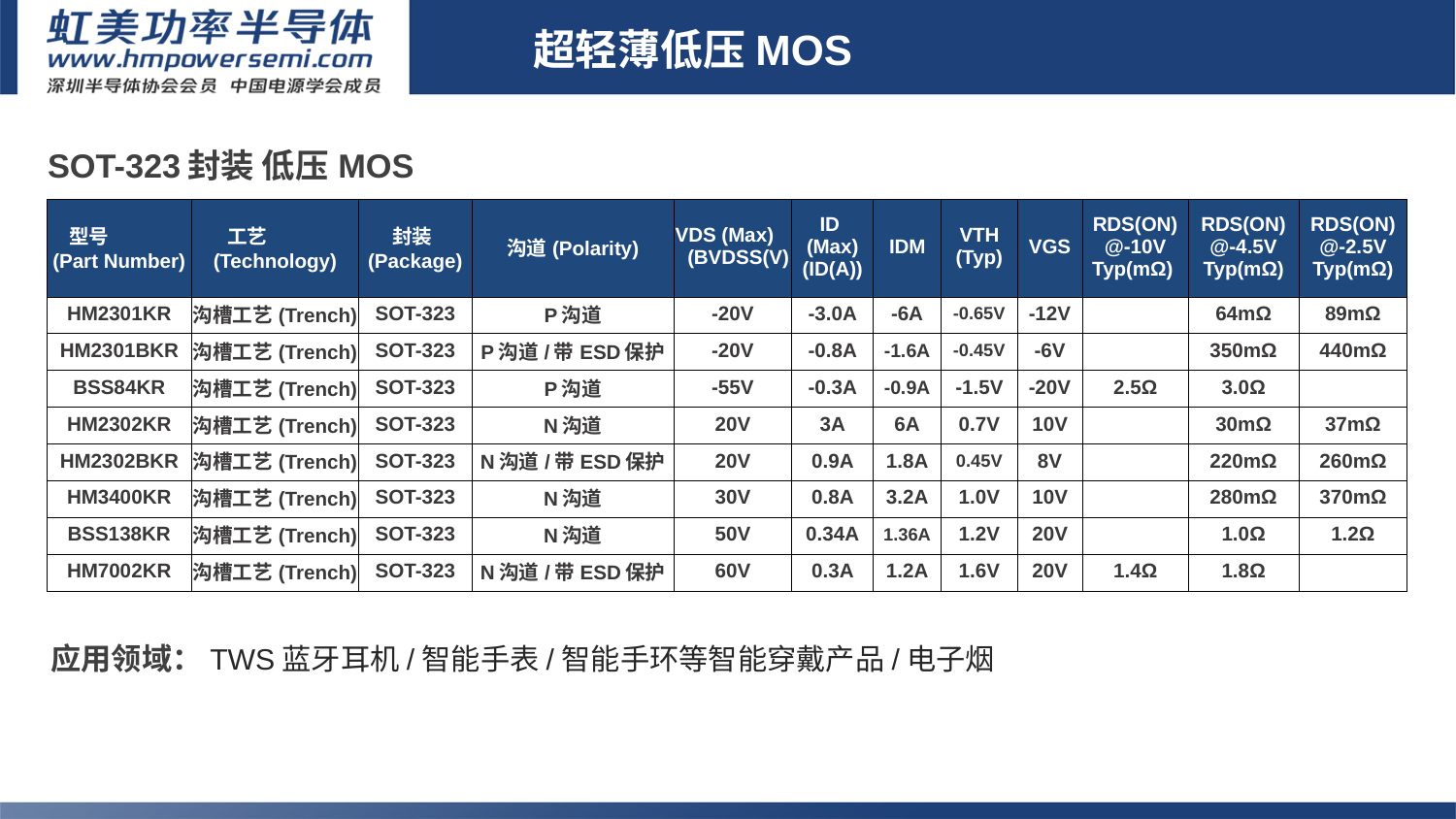

超轻薄低压MOS
| SOT-323封装 低压MOS |  |  |  |  |  |  |  |  |  |  |  |
| --- | --- | --- | --- | --- | --- | --- | --- | --- | --- | --- | --- |
| 型号 (Part Number) | 工艺 (Technology) | 封装(Package) | 沟道(Polarity) | VDS (Max) (BVDSS(V) | ID (Max) (ID(A)) | IDM | VTH (Typ) | VGS | RDS(ON) @-10V Typ(mΩ) | RDS(ON) @-4.5V Typ(mΩ) | RDS(ON) @-2.5V Typ(mΩ) |
| HM2301KR | 沟槽工艺(Trench) | SOT-323 | P沟道 | -20V | -3.0A | -6A | -0.65V | -12V |  | 64mΩ | 89mΩ |
| HM2301BKR | 沟槽工艺(Trench) | SOT-323 | P沟道/带ESD保护 | -20V | -0.8A | -1.6A | -0.45V | -6V |  | 350mΩ | 440mΩ |
| BSS84KR | 沟槽工艺(Trench) | SOT-323 | P沟道 | -55V | -0.3A | -0.9A | -1.5V | -20V | 2.5Ω | 3.0Ω |  |
| HM2302KR | 沟槽工艺(Trench) | SOT-323 | N沟道 | 20V | 3A | 6A | 0.7V | 10V |  | 30mΩ | 37mΩ |
| HM2302BKR | 沟槽工艺(Trench) | SOT-323 | N沟道/带ESD保护 | 20V | 0.9A | 1.8A | 0.45V | 8V |  | 220mΩ | 260mΩ |
| HM3400KR | 沟槽工艺(Trench) | SOT-323 | N沟道 | 30V | 0.8A | 3.2A | 1.0V | 10V |  | 280mΩ | 370mΩ |
| BSS138KR | 沟槽工艺(Trench) | SOT-323 | N沟道 | 50V | 0.34A | 1.36A | 1.2V | 20V |  | 1.0Ω | 1.2Ω |
| HM7002KR | 沟槽工艺(Trench) | SOT-323 | N沟道/带ESD保护 | 60V | 0.3A | 1.2A | 1.6V | 20V | 1.4Ω | 1.8Ω |  |
# 8-3
1.Sic二极管/GaN FET/IGBT单管
应用领域：TWS蓝牙耳机/智能手表/智能手环等智能穿戴产品/电子烟